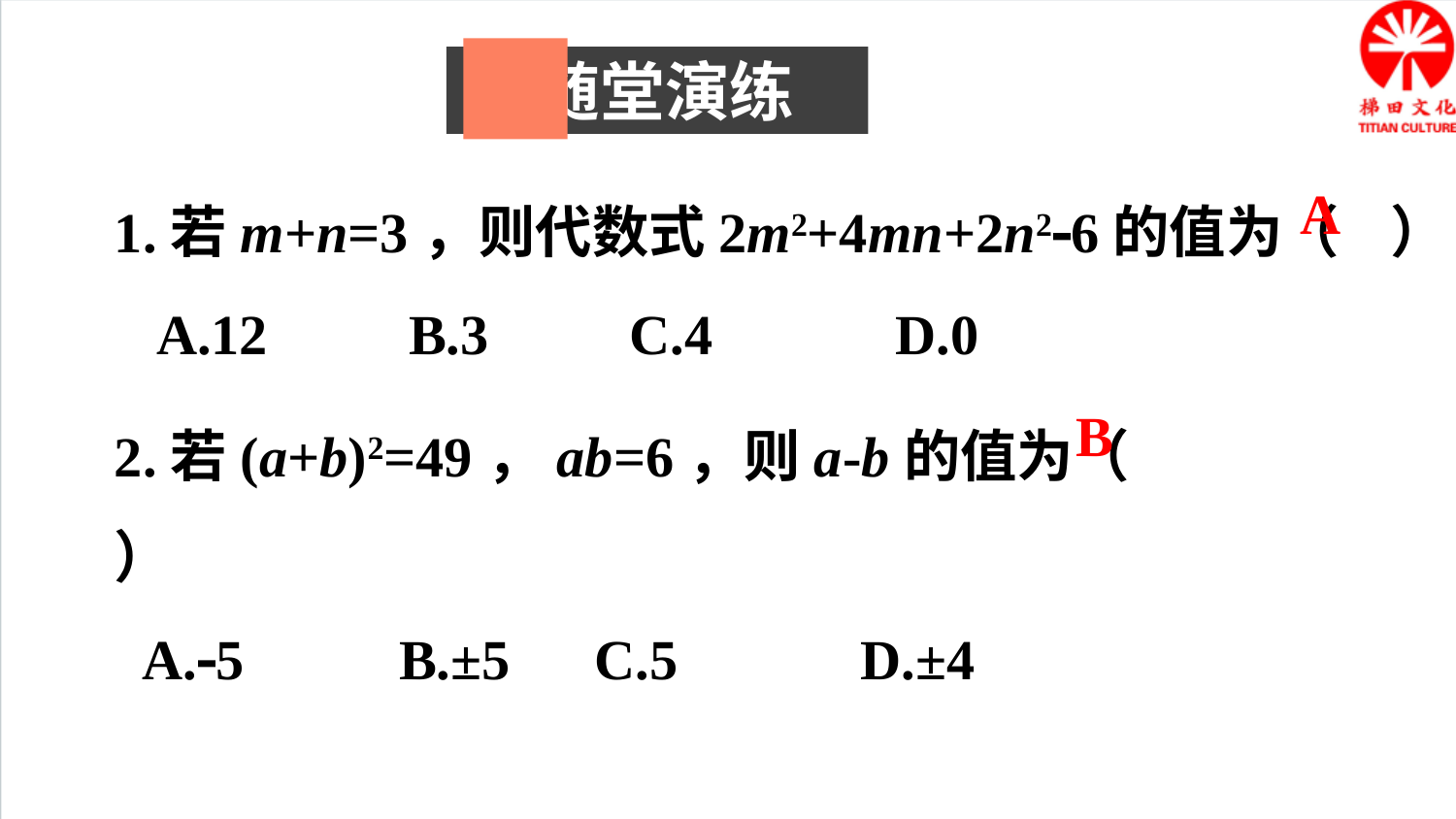

随堂演练
1.若m+n=3，则代数式2m2+4mn+2n2−6的值为（    ）
   A.12          B.3          C.4             D.0
A
2.若(a+b)2=49，ab=6，则a-b的值为（       ）
  A.−5           B.±5      C.5             D.±4
B